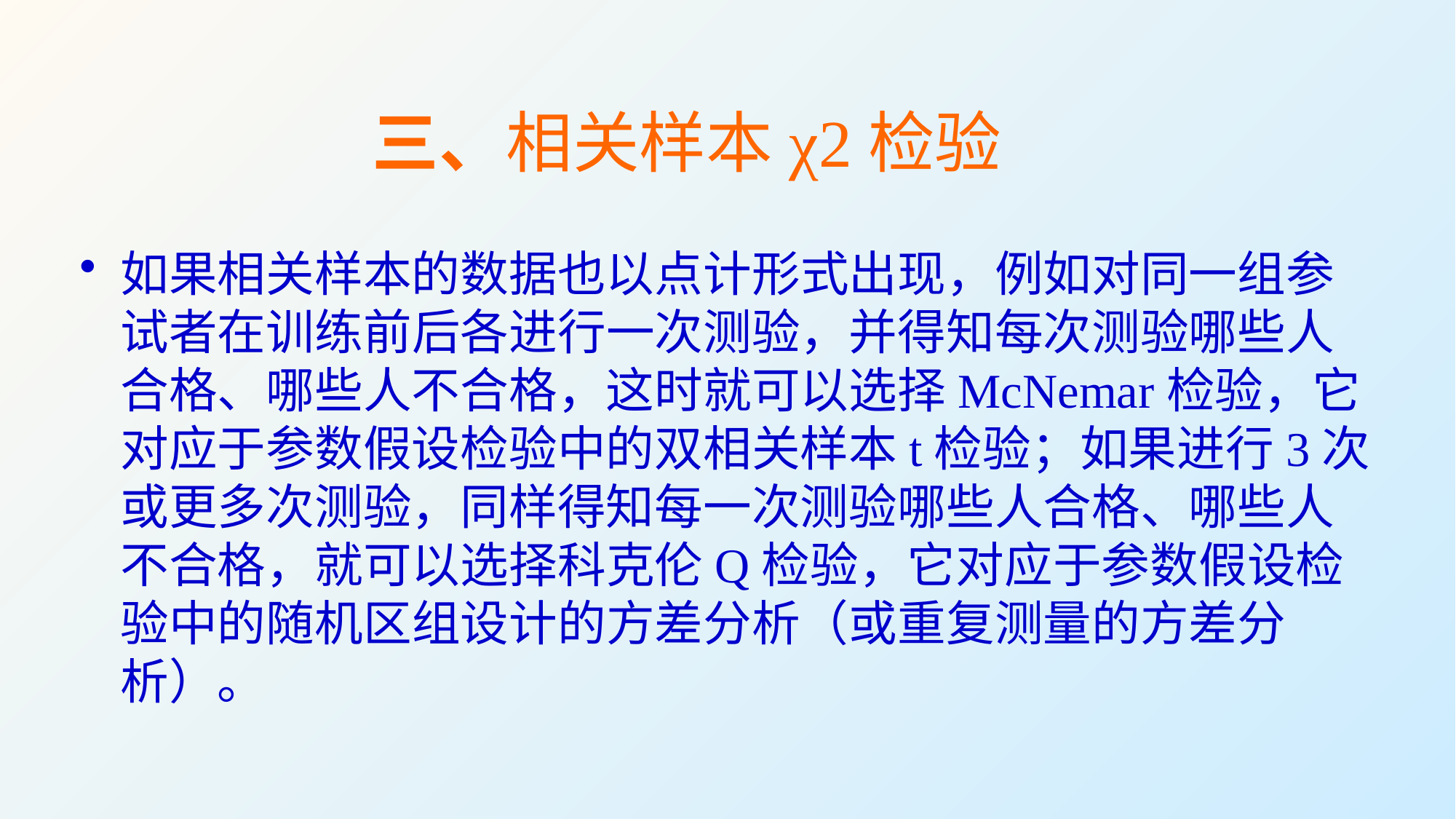

# 三、相关样本χ2检验
如果相关样本的数据也以点计形式出现，例如对同一组参试者在训练前后各进行一次测验，并得知每次测验哪些人合格、哪些人不合格，这时就可以选择McNemar检验，它对应于参数假设检验中的双相关样本t检验；如果进行3次或更多次测验，同样得知每一次测验哪些人合格、哪些人不合格，就可以选择科克伦Q检验，它对应于参数假设检验中的随机区组设计的方差分析（或重复测量的方差分析）。